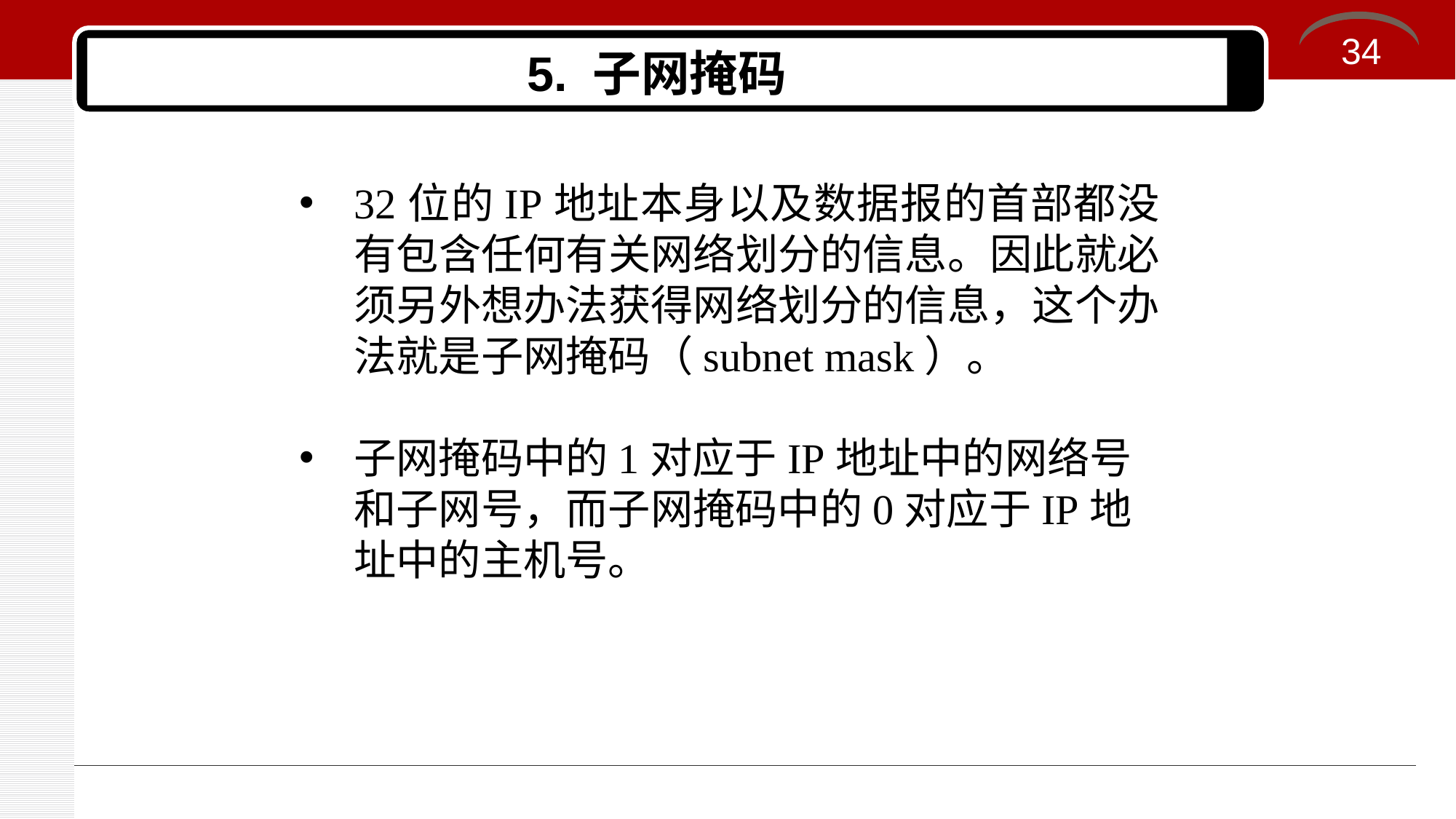

34
# 5. 子网掩码
32位的IP地址本身以及数据报的首部都没有包含任何有关网络划分的信息。因此就必须另外想办法获得网络划分的信息，这个办法就是子网掩码（subnet mask）。

子网掩码中的1对应于IP地址中的网络号和子网号，而子网掩码中的0对应于IP地址中的主机号。